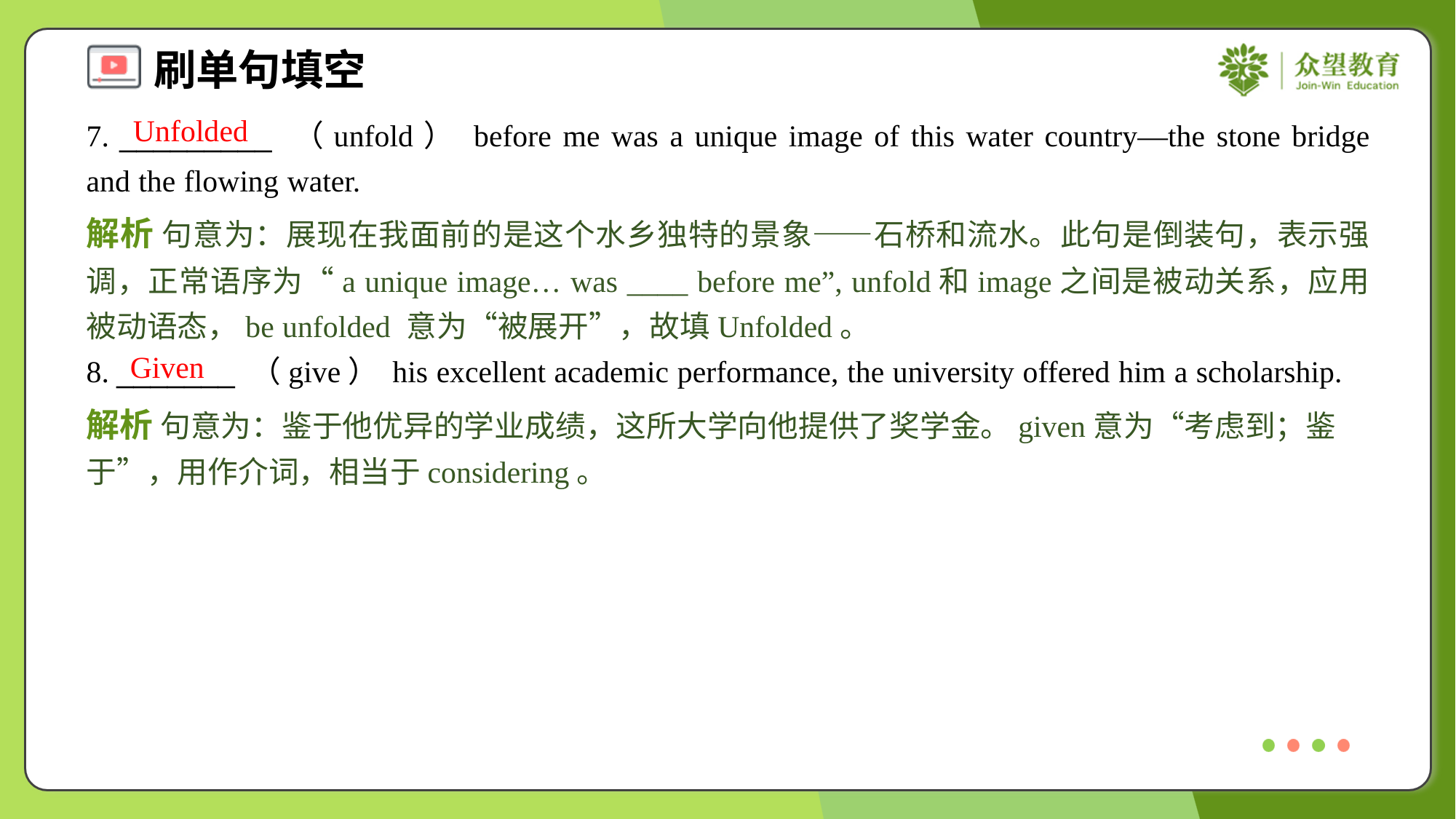

Unfolded
7. _________ （unfold） before me was a unique image of this water country—the stone bridge and the flowing water.
解析 句意为：展现在我面前的是这个水乡独特的景象——石桥和流水。此句是倒装句，表示强调，正常语序为“a unique image… was ____ before me”, unfold和image之间是被动关系，应用被动语态，be unfolded 意为“被展开”，故填Unfolded。
Given
8. _______ （give） his excellent academic performance, the university offered him a scholarship.
解析 句意为：鉴于他优异的学业成绩，这所大学向他提供了奖学金。given意为“考虑到；鉴于”，用作介词，相当于considering。